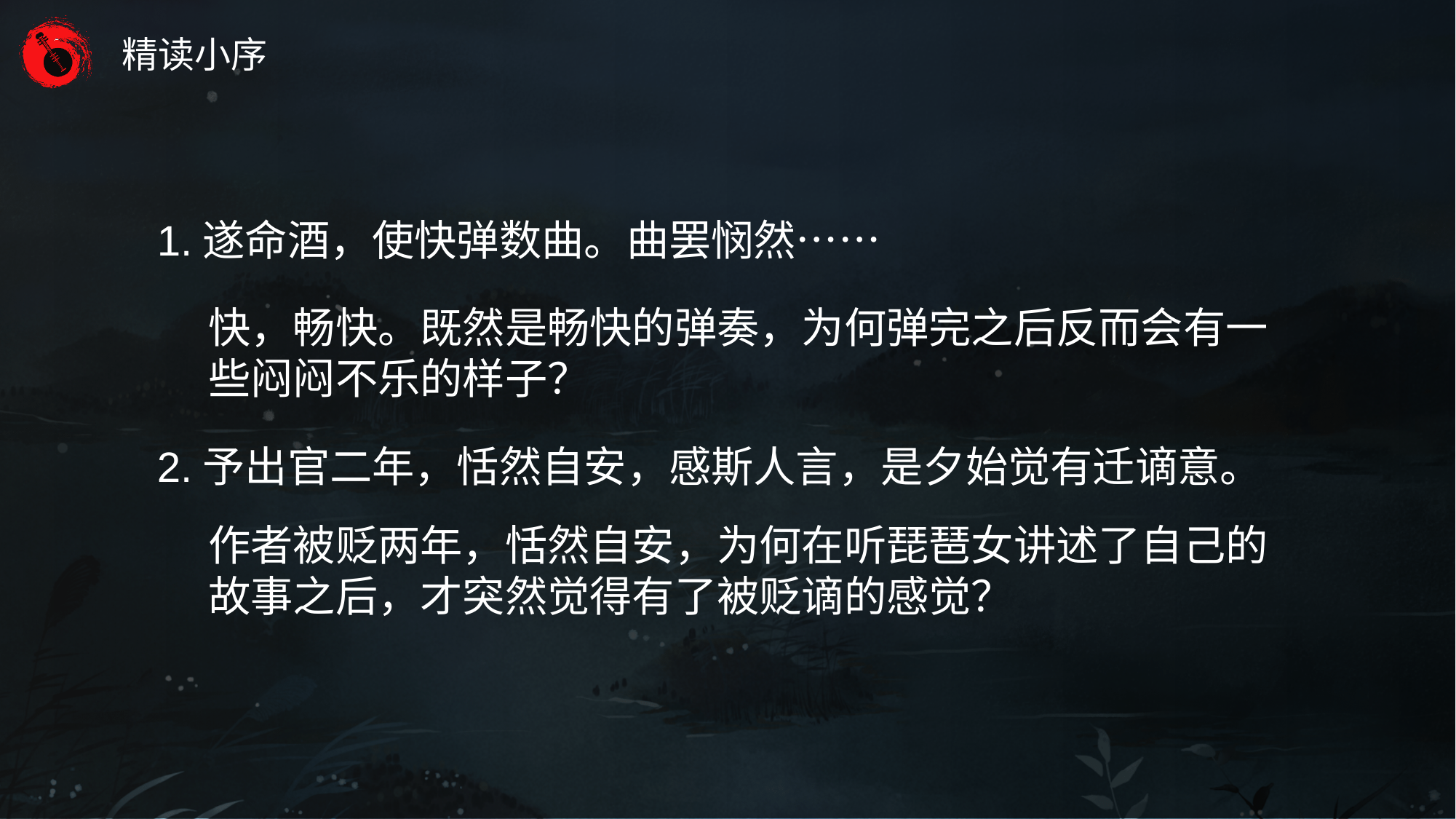

1.遂命酒，使快弹数曲。曲罢悯然……
快，畅快。既然是畅快的弹奏，为何弹完之后反而会有一些闷闷不乐的样子？
2.予出官二年，恬然自安，感斯人言，是夕始觉有迁谪意。
作者被贬两年，恬然自安，为何在听琵琶女讲述了自己的故事之后，才突然觉得有了被贬谪的感觉？